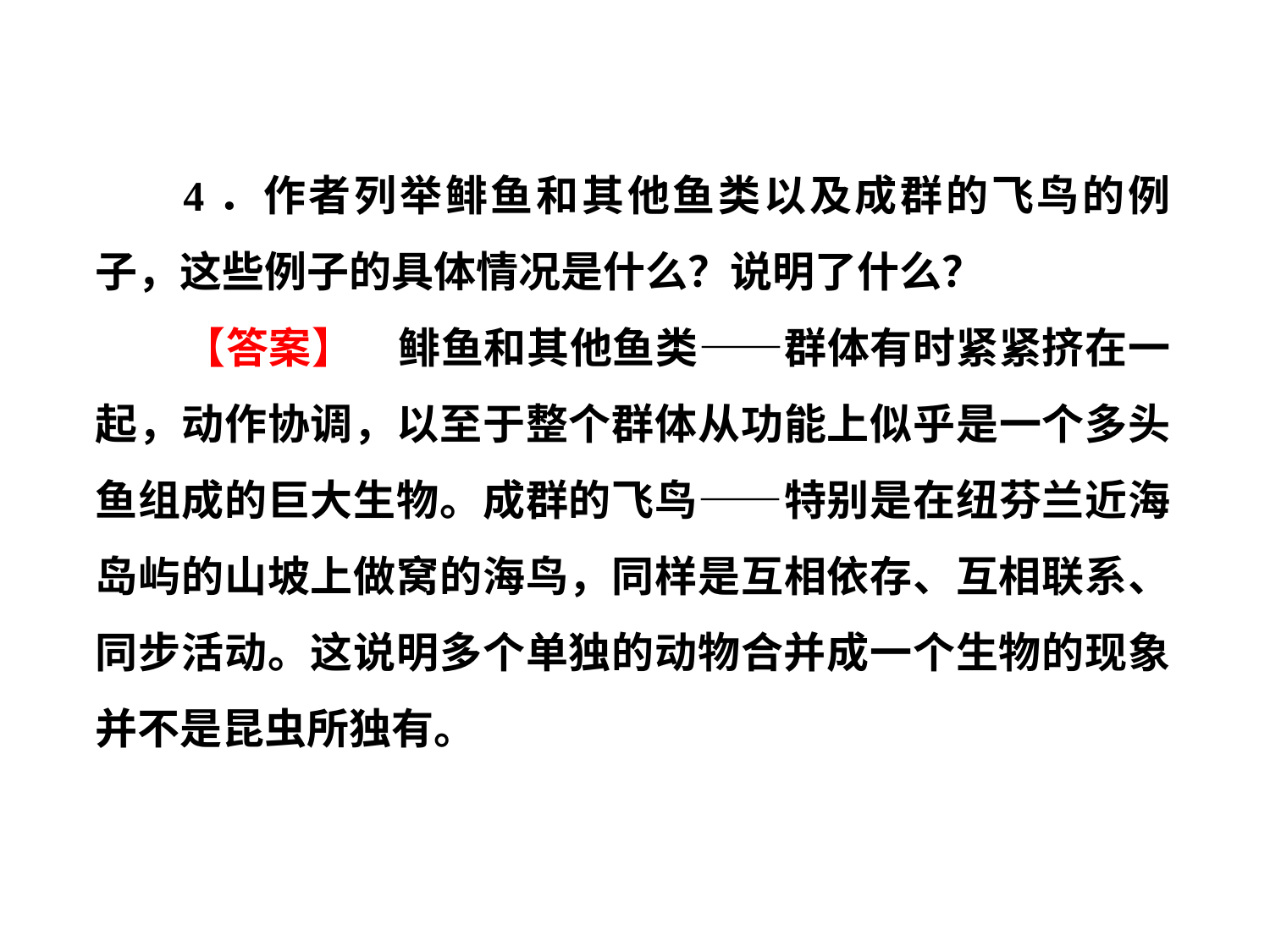

4．作者列举鲱鱼和其他鱼类以及成群的飞鸟的例子，这些例子的具体情况是什么？说明了什么？
【答案】　鲱鱼和其他鱼类——群体有时紧紧挤在一起，动作协调，以至于整个群体从功能上似乎是一个多头鱼组成的巨大生物。成群的飞鸟——特别是在纽芬兰近海岛屿的山坡上做窝的海鸟，同样是互相依存、互相联系、同步活动。这说明多个单独的动物合并成一个生物的现象并不是昆虫所独有。